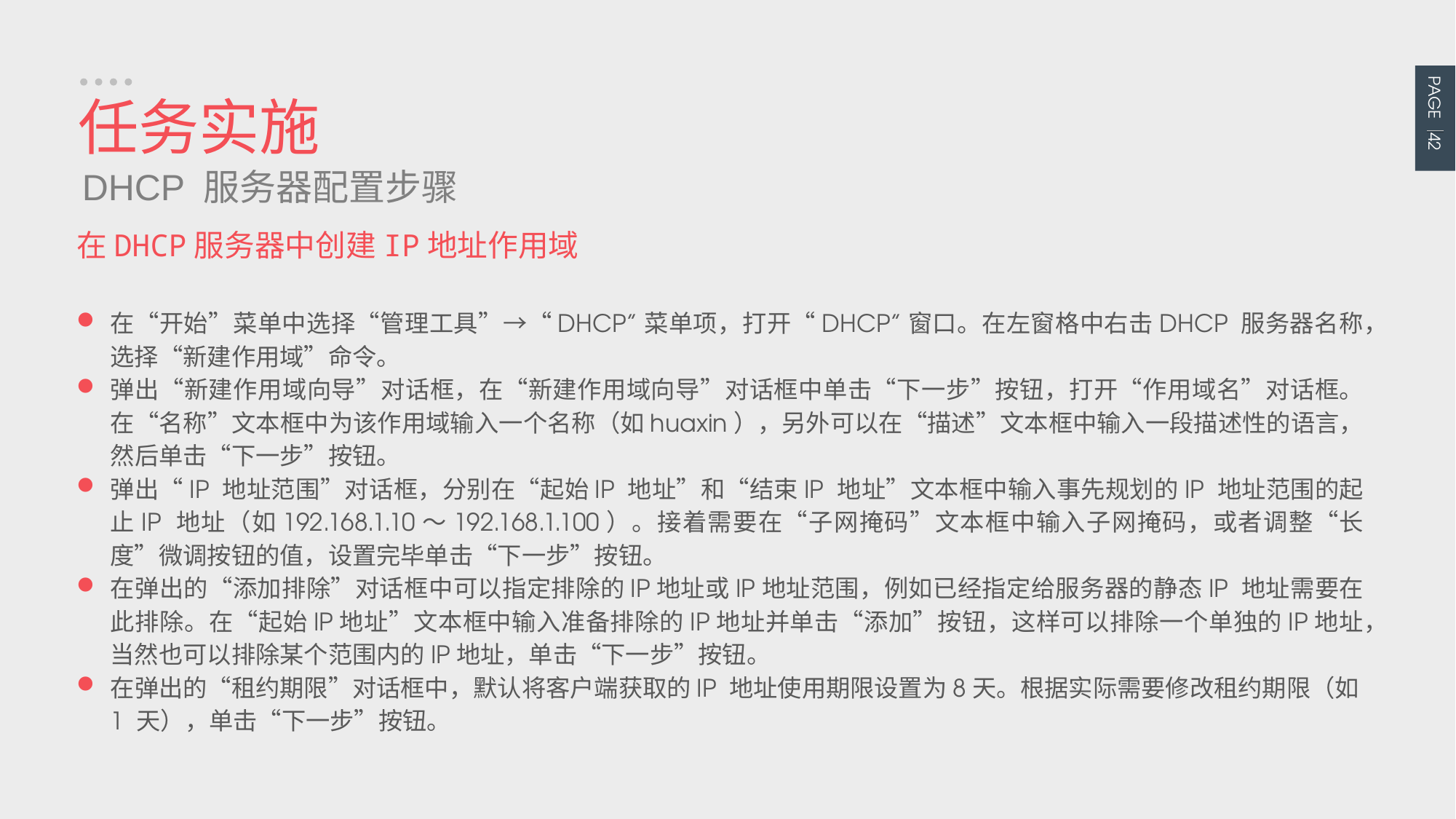

PAGE   42
任务实施
DHCP 服务器配置步骤
在DHCP服务器中创建IP地址作用域

在“开始”菜单中选择“管理工具”→“DHCP”菜单项，打开“DHCP”窗口。在左窗格中右击DHCP 服务器名称，选择“新建作用域”命令。
弹出“新建作用域向导”对话框，在“新建作用域向导”对话框中单击“下一步”按钮，打开“作用域名”对话框。在“名称”文本框中为该作用域输入一个名称（如huaxin），另外可以在“描述”文本框中输入一段描述性的语言，然后单击“下一步”按钮。
弹出“IP 地址范围”对话框，分别在“起始IP 地址”和“结束IP 地址”文本框中输入事先规划的IP 地址范围的起止IP 地址（如192.168.1.10～192.168.1.100）。接着需要在“子网掩码”文本框中输入子网掩码，或者调整“长度”微调按钮的值，设置完毕单击“下一步”按钮。
在弹出的“添加排除”对话框中可以指定排除的IP地址或IP地址范围，例如已经指定给服务器的静态IP 地址需要在此排除。在“起始IP地址”文本框中输入准备排除的IP地址并单击“添加”按钮，这样可以排除一个单独的IP地址，当然也可以排除某个范围内的IP地址，单击“下一步”按钮。
在弹出的“租约期限”对话框中，默认将客户端获取的IP 地址使用期限设置为8天。根据实际需要修改租约期限（如1 天），单击“下一步”按钮。